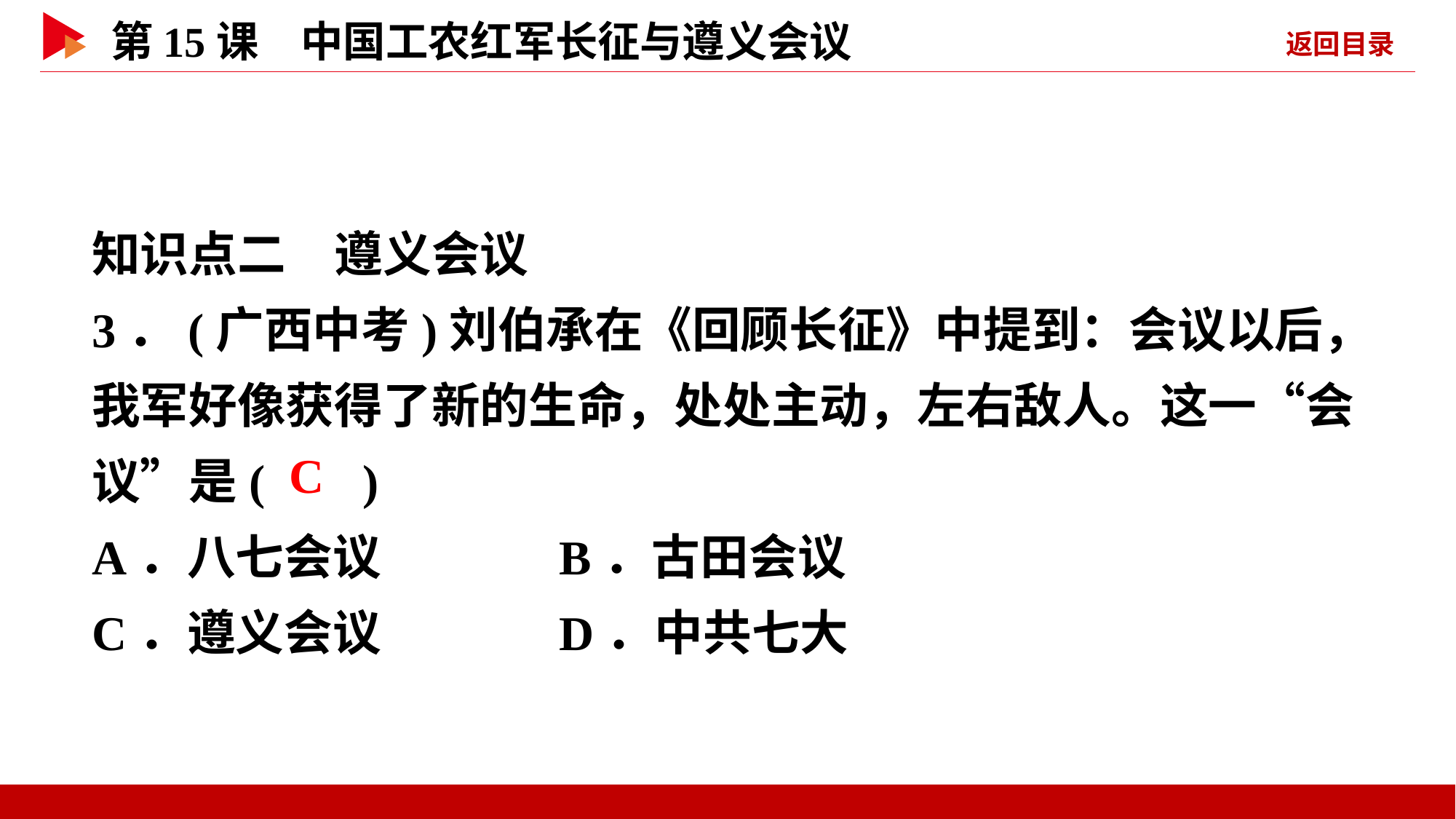

知识点二　遵义会议
3．(广西中考)刘伯承在《回顾长征》中提到：会议以后，我军好像获得了新的生命，处处主动，左右敌人。这一“会议”是(        )
A．八七会议               B．古田会议
C．遵义会议               D．中共七大
   C